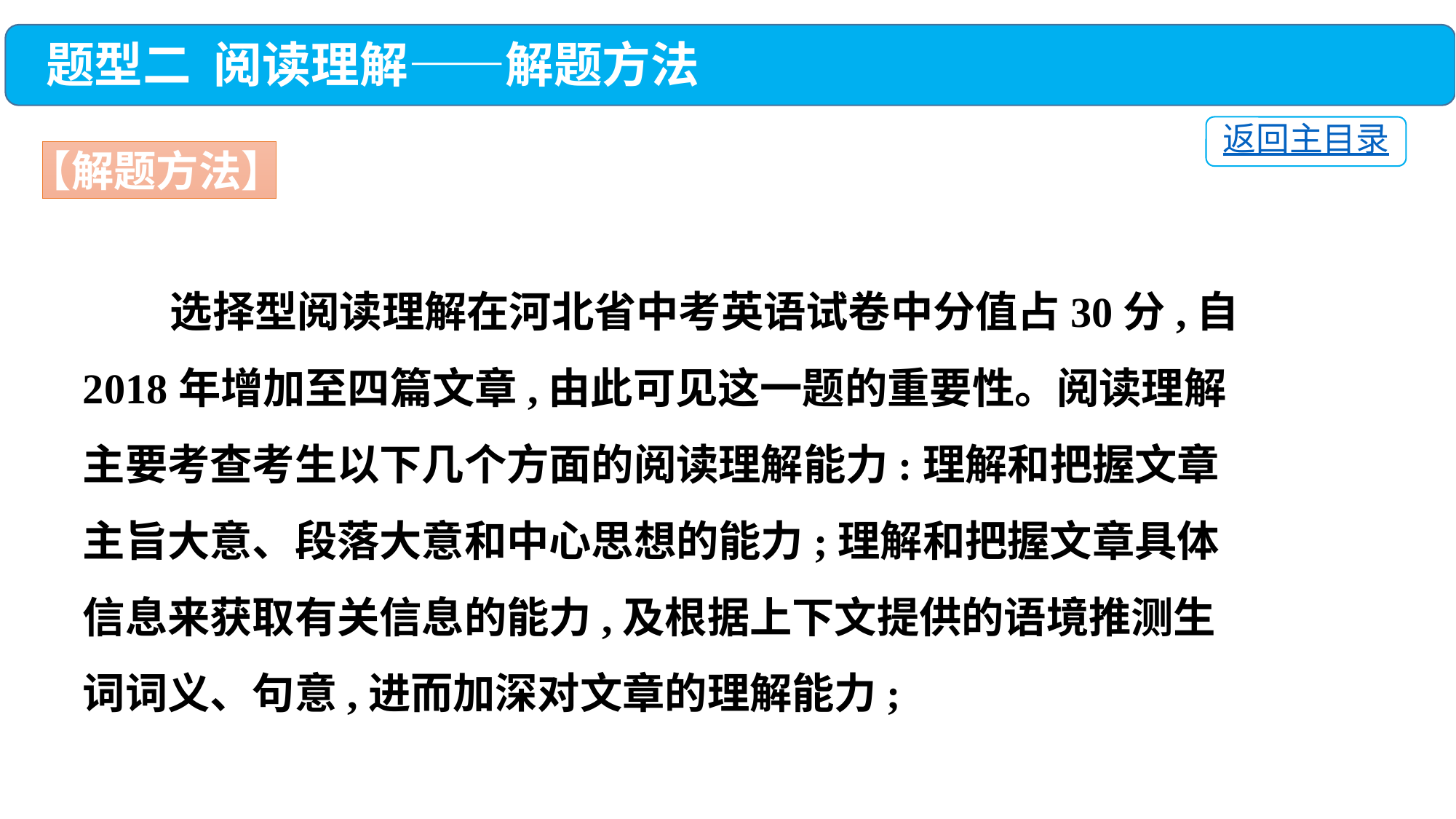

题型二  阅读理解——解题方法
返回主目录
【解题方法】

        选择型阅读理解在河北省中考英语试卷中分值占30分,自2018年增加至四篇文章,由此可见这一题的重要性。阅读理解主要考查考生以下几个方面的阅读理解能力:理解和把握文章主旨大意、段落大意和中心思想的能力;理解和把握文章具体信息来获取有关信息的能力,及根据上下文提供的语境推测生词词义、句意,进而加深对文章的理解能力;